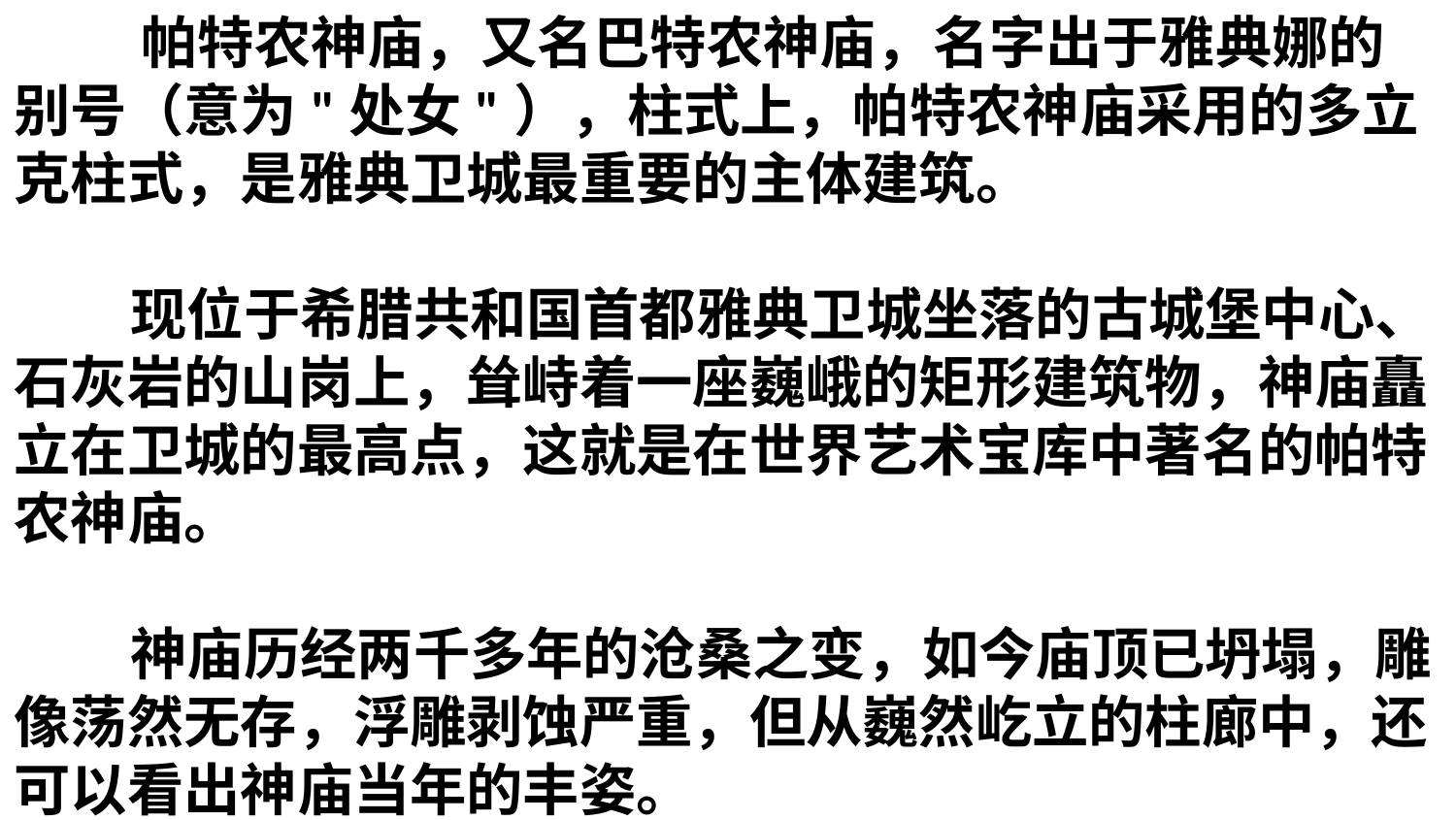

帕特农神庙，又名巴特农神庙，名字出于雅典娜的别号（意为"处女"），柱式上，帕特农神庙采用的多立克柱式，是雅典卫城最重要的主体建筑。

        现位于希腊共和国首都雅典卫城坐落的古城堡中心、石灰岩的山岗上，耸峙着一座巍峨的矩形建筑物，神庙矗立在卫城的最高点，这就是在世界艺术宝库中著名的帕特农神庙。

        神庙历经两千多年的沧桑之变，如今庙顶已坍塌，雕像荡然无存，浮雕剥蚀严重，但从巍然屹立的柱廊中，还可以看出神庙当年的丰姿。